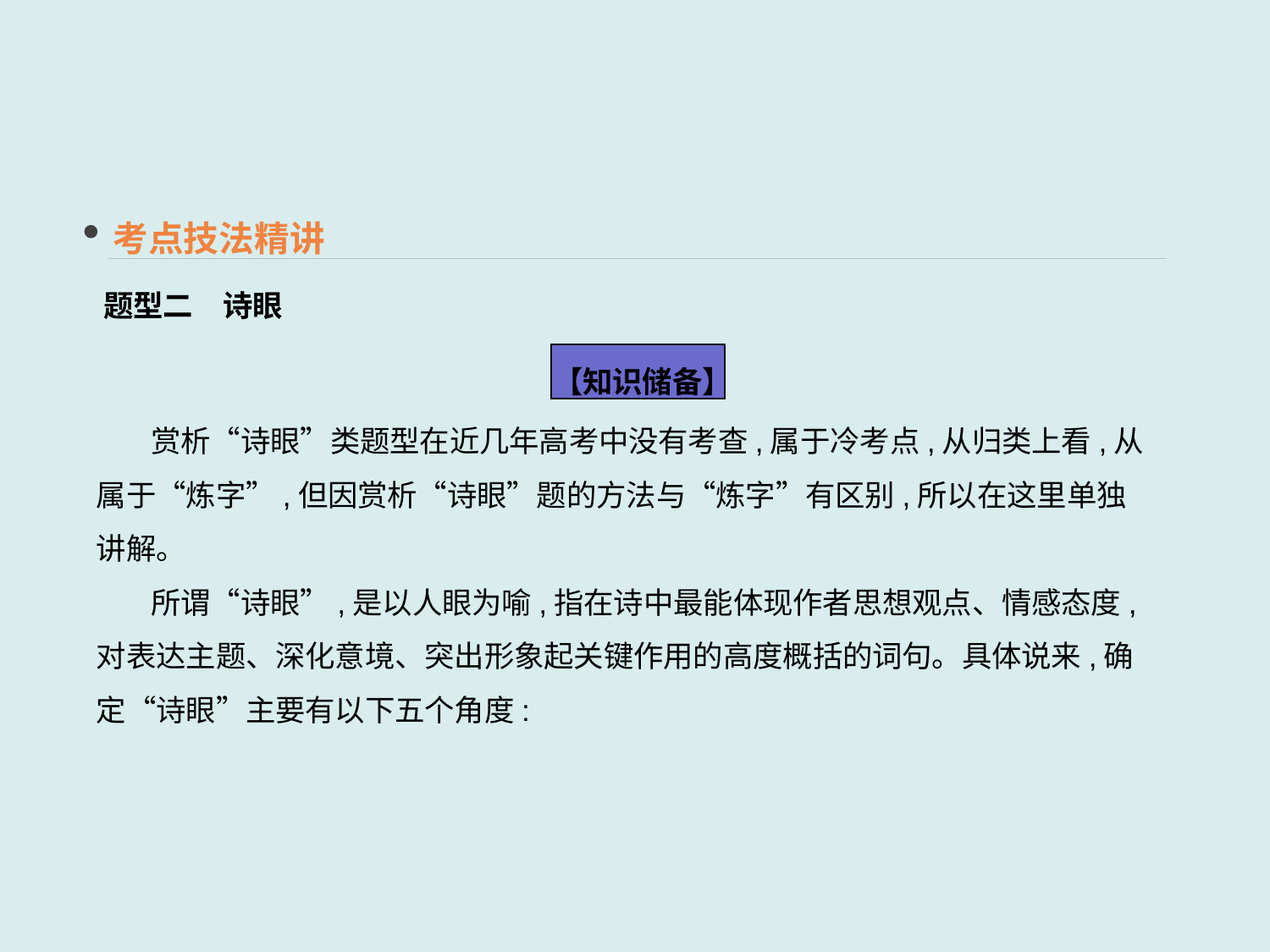

考点技法精讲

题型二　诗眼

【知识储备】

       赏析“诗眼”类题型在近几年高考中没有考查,属于冷考点,从归类上看,从属于“炼字”,但因赏析“诗眼”题的方法与“炼字”有区别,所以在这里单独讲解。
       所谓“诗眼”,是以人眼为喻,指在诗中最能体现作者思想观点、情感态度,对表达主题、深化意境、突出形象起关键作用的高度概括的词句。具体说来,确定“诗眼”主要有以下五个角度: